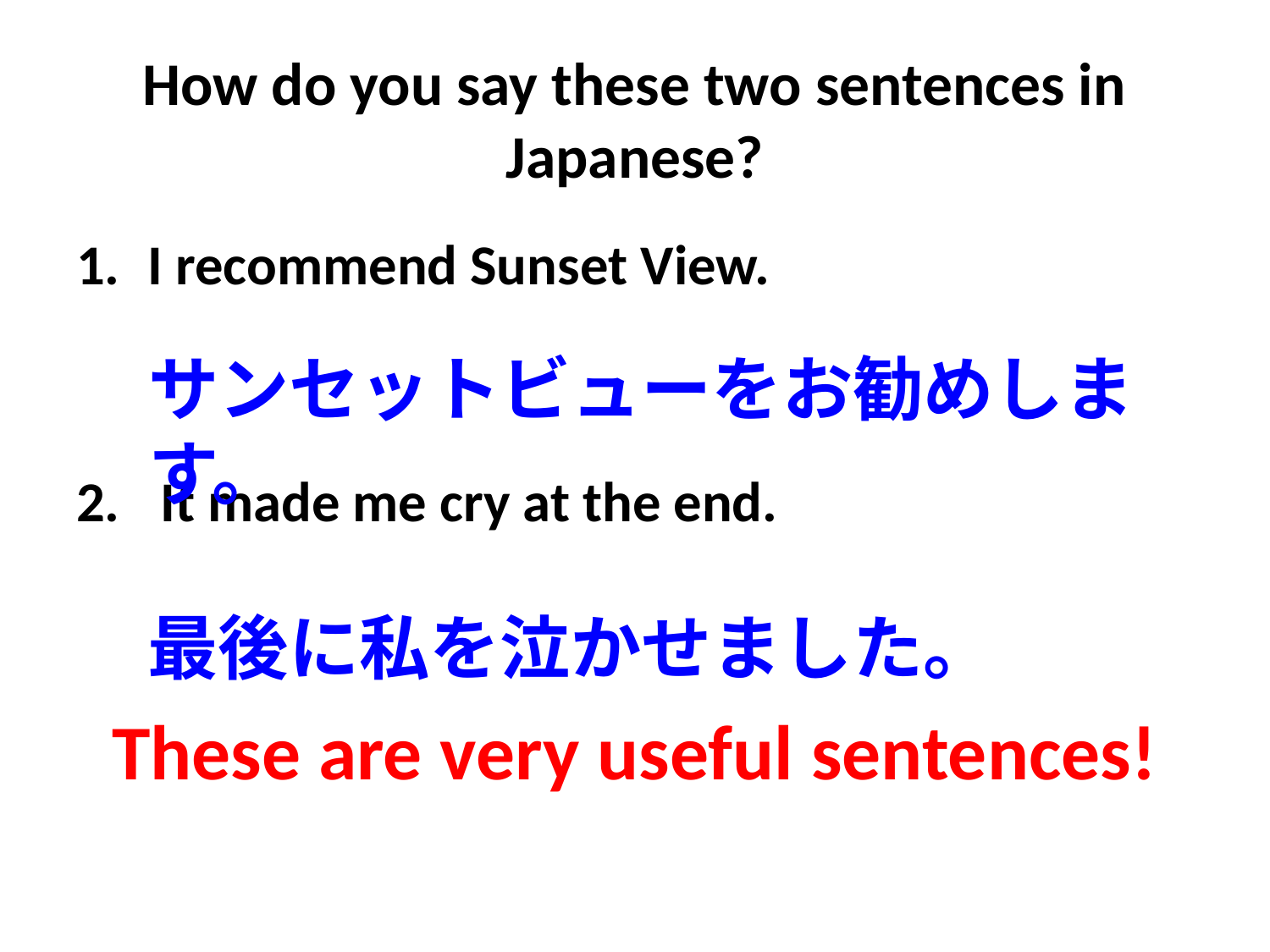

# How do you say these two sentences in Japanese?
I recommend Sunset View.

 It made me cry at the end.
サンセットビューをお勧めします。
最後に私を泣かせました。
These are very useful sentences!